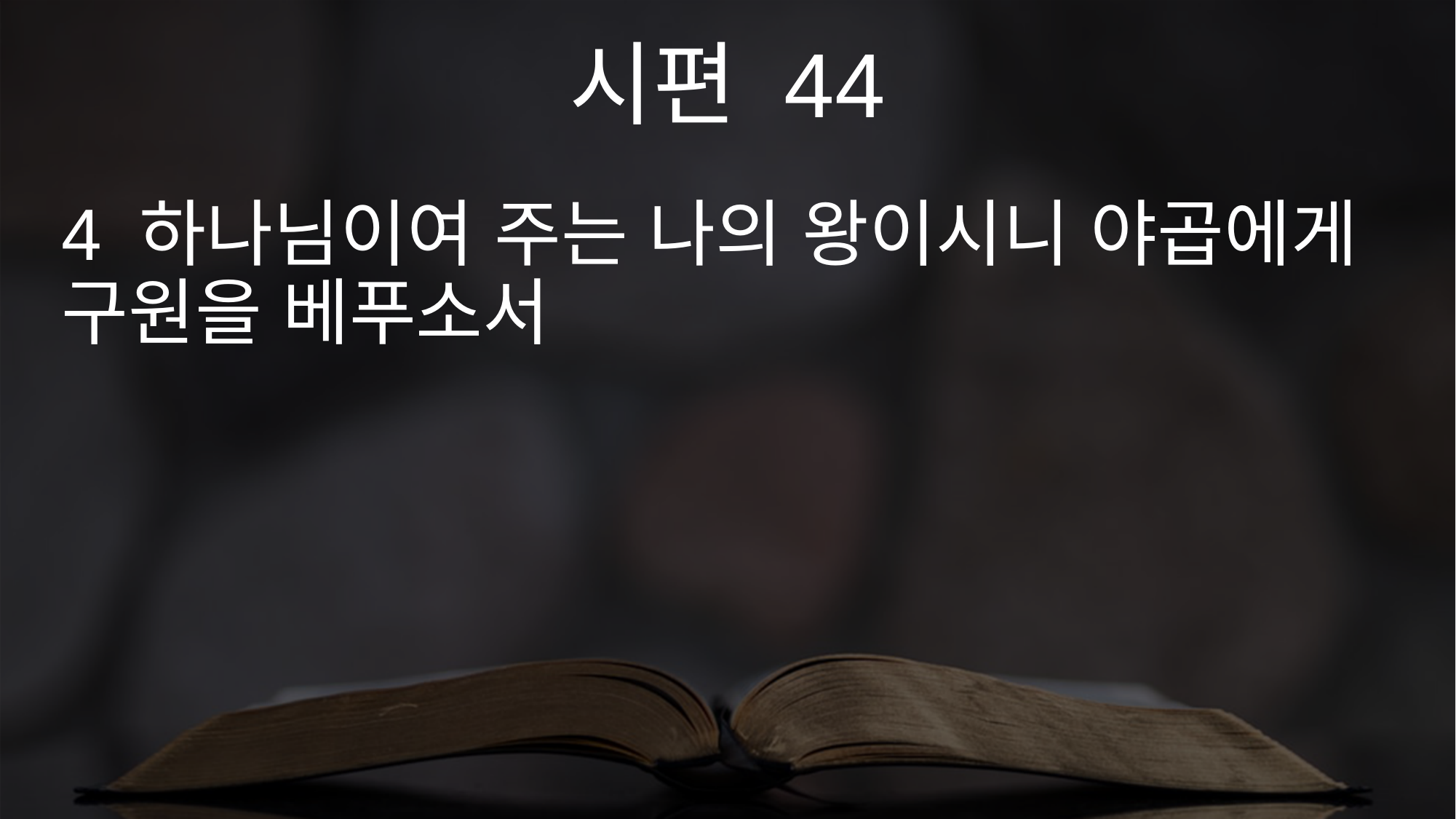

시편 44
4 하나님이여 주는 나의 왕이시니 야곱에게 구원을 베푸소서